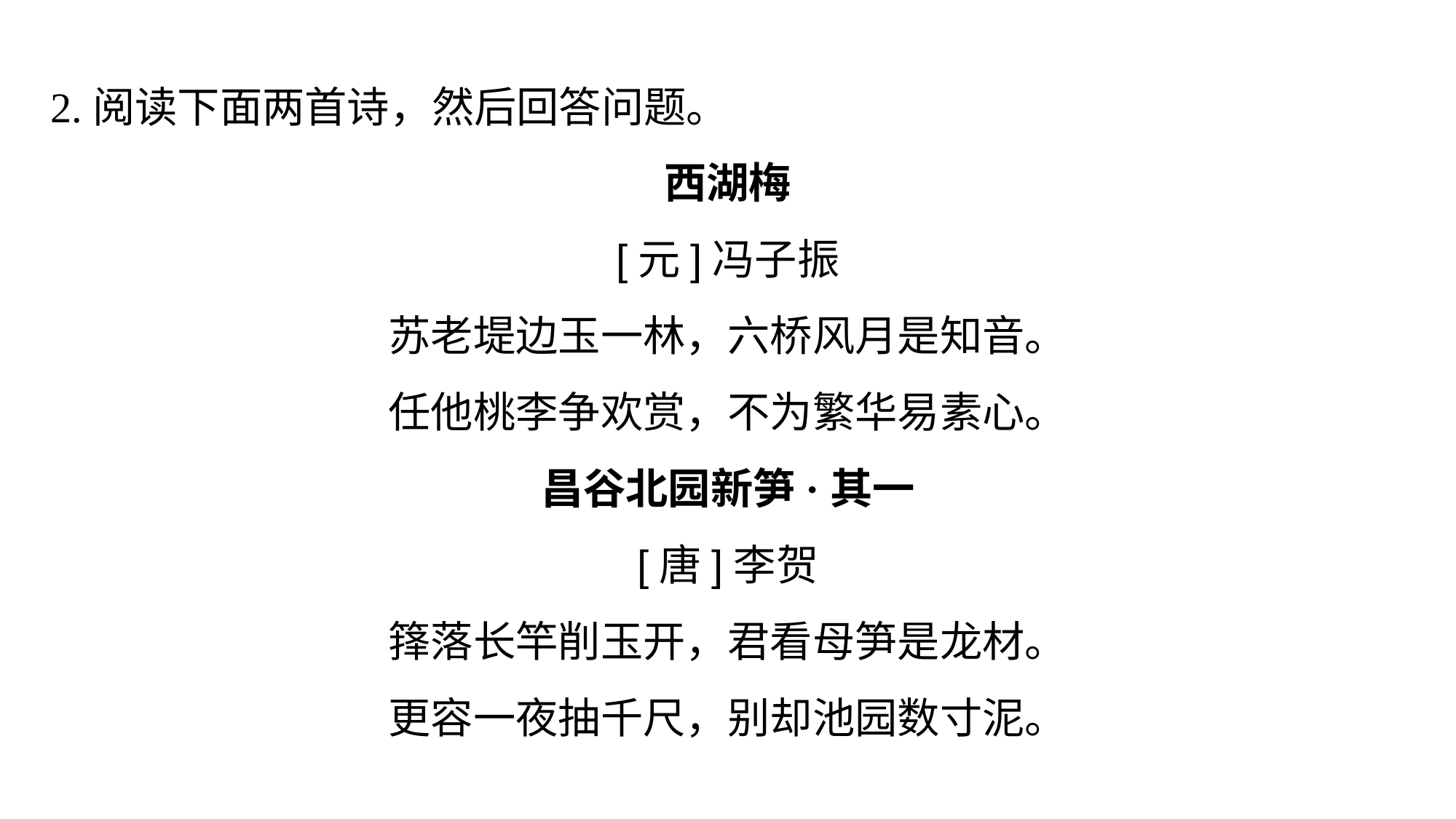

2.阅读下面两首诗，然后回答问题。
西湖梅
[元]冯子振
苏老堤边玉一林，六桥风月是知音。
任他桃李争欢赏，不为繁华易素心。
昌谷北园新笋·其一
[唐]李贺
箨落长竿削玉开，君看母笋是龙材。
更容一夜抽千尺，别却池园数寸泥。